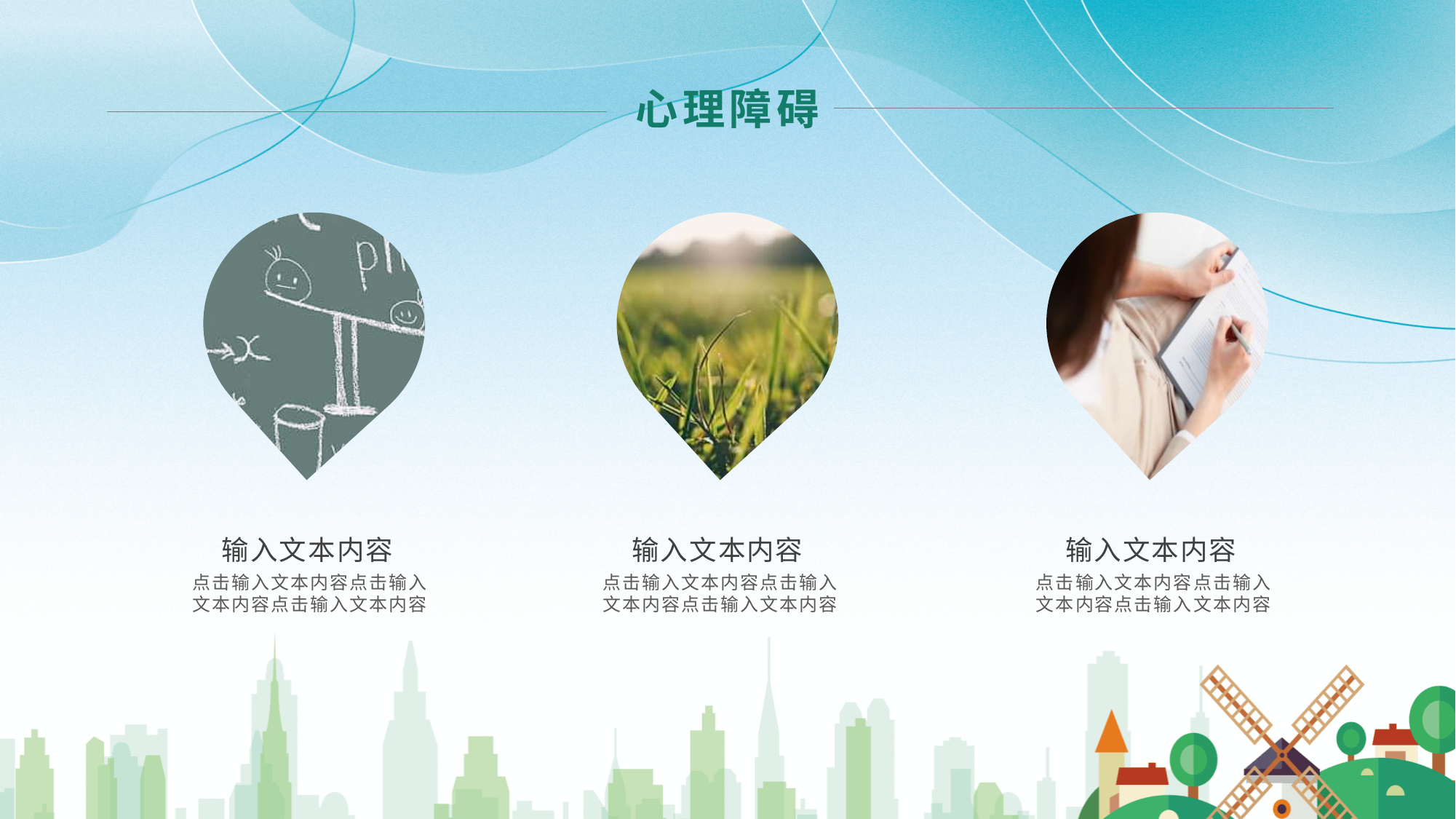

心理障碍

输入文本内容
点击输入文本内容点击输入文本内容点击输入文本内容

输入文本内容
点击输入文本内容点击输入文本内容点击输入文本内容

输入文本内容
点击输入文本内容点击输入文本内容点击输入文本内容